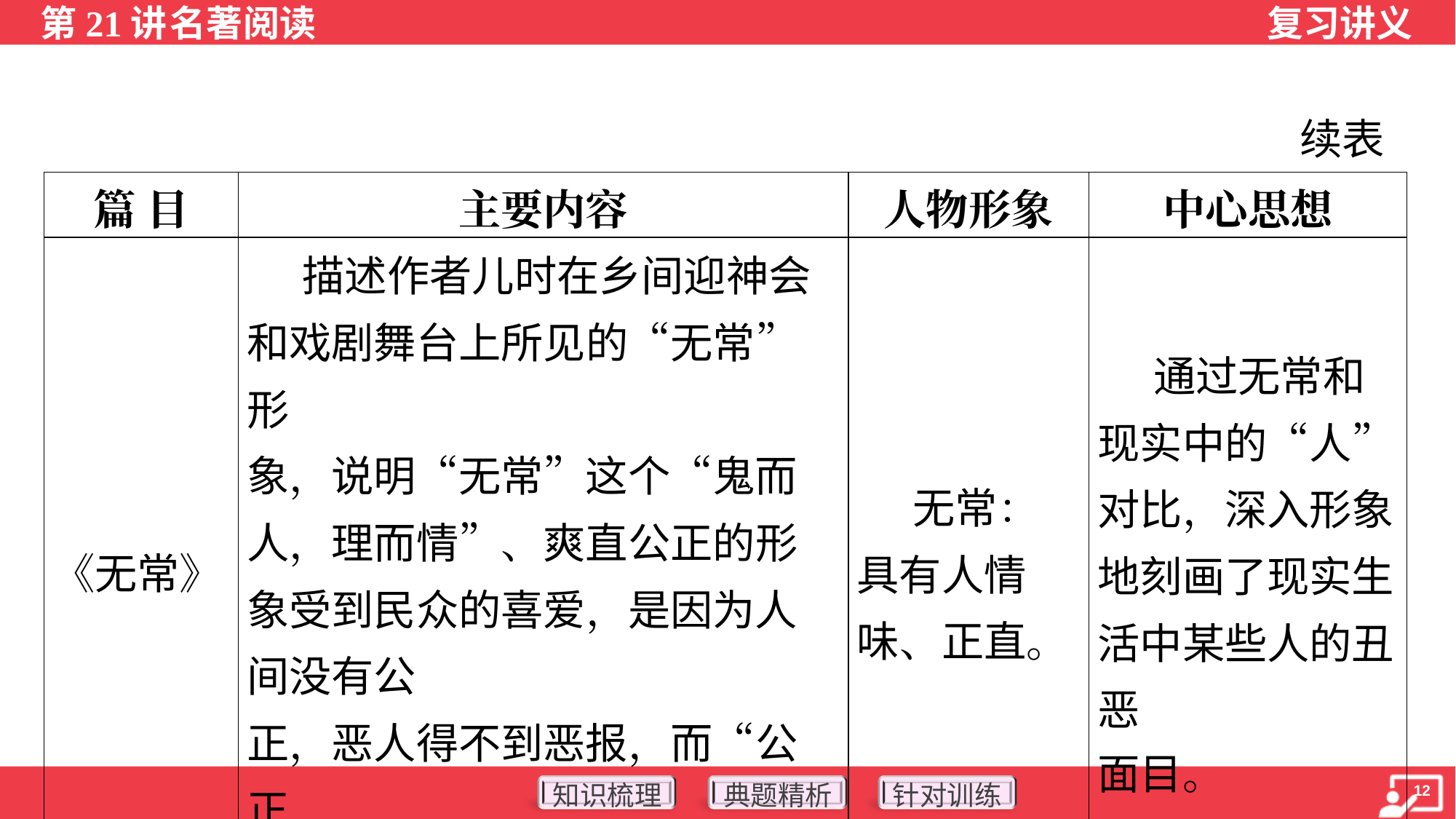

续表
| 篇 目 | 主要内容 | 人物形象 | 中心思想 |
| --- | --- | --- | --- |
| 《无常》 | 描述作者儿时在乡间迎神会和戏剧舞台上所见的“无常”形 象，说明“无常”这个“鬼而人，理而情”、爽直公正的形象受到民众的喜爱，是因为人间没有公 正，恶人得不到恶报，而“公正 的裁判是在阴间”。 | 无常：具有人情味、正直。 | 通过无常和现实中的“人”对比，深入形象地刻画了现实生活中某些人的丑恶 面目。 |